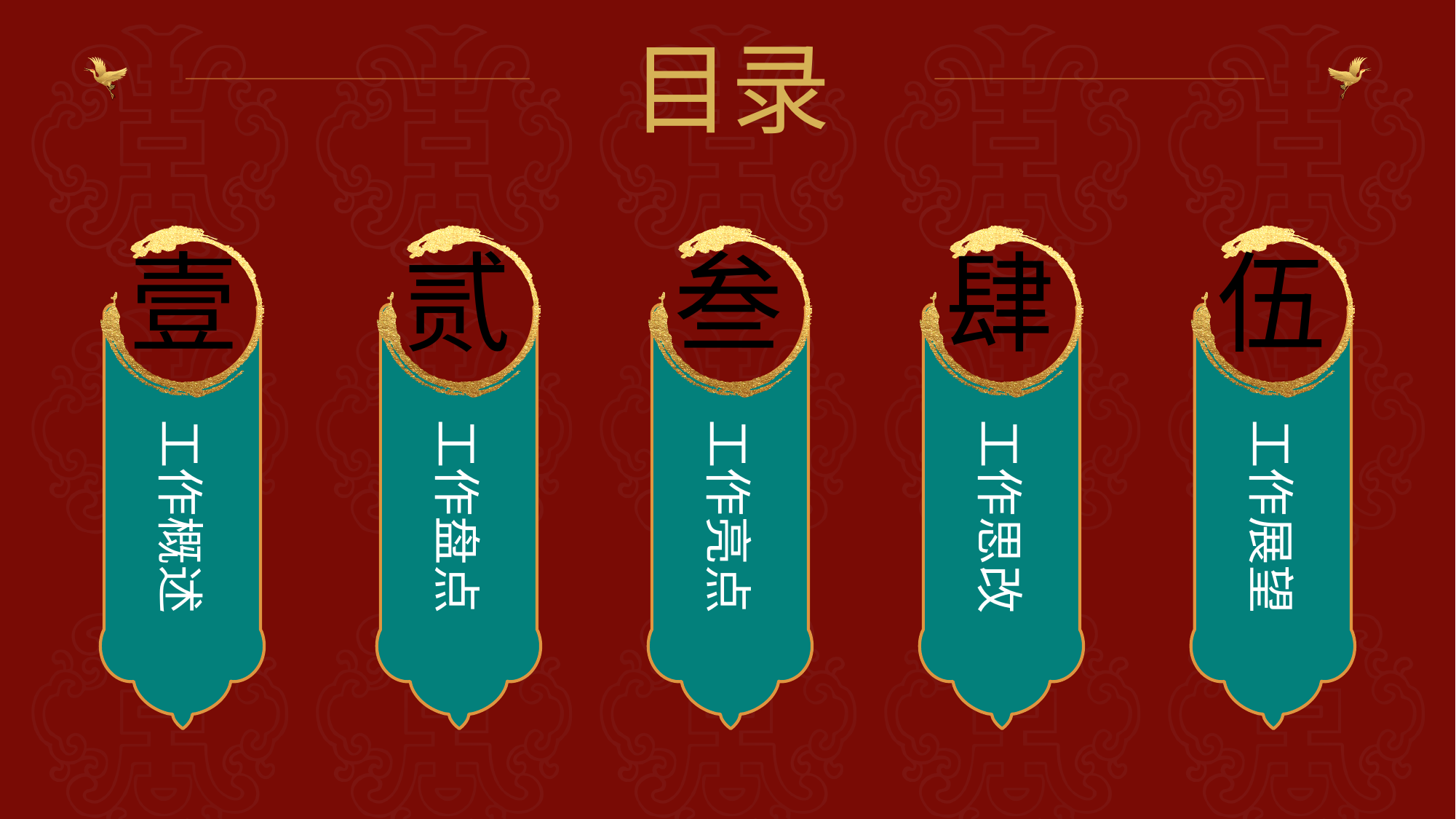

目录

壹
贰
叁
肆
伍
工作概述
工作盘点
工作亮点
工作思改
工作展望